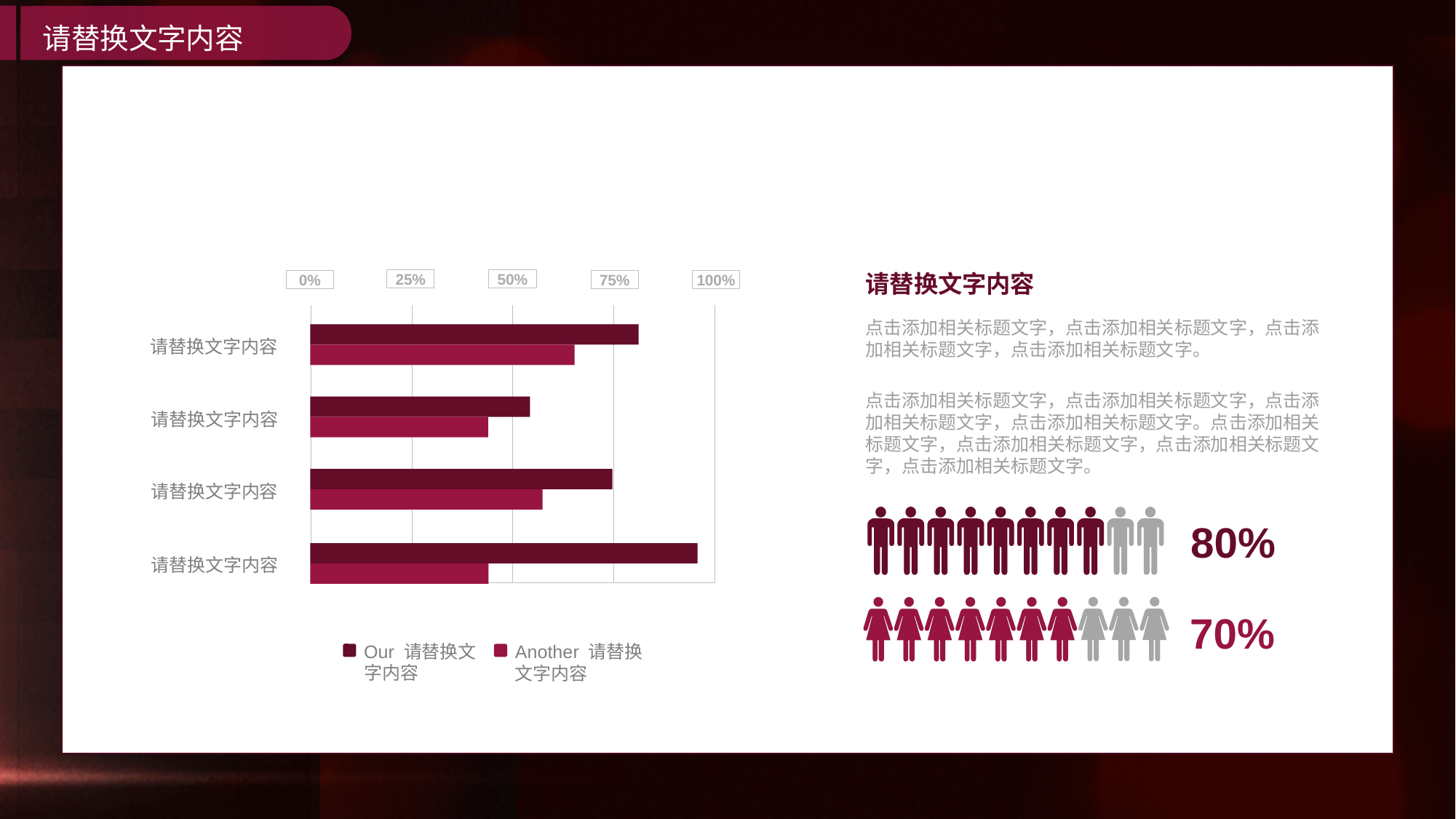

请替换文字内容
25%
50%
100%
75%
0%

点击添加相关标题文字，点击添加相关标题文字，点击添加相关标题文字，点击添加相关标题文字。

点击添加相关标题文字，点击添加相关标题文字，点击添加相关标题文字，点击添加相关标题文字。点击添加相关标题文字，点击添加相关标题文字，点击添加相关标题文字，点击添加相关标题文字。

请替换文字内容
请替换文字内容
请替换文字内容
请替换文字内容

80%

70%
Our 请替换文字内容

Another 请替换文字内容